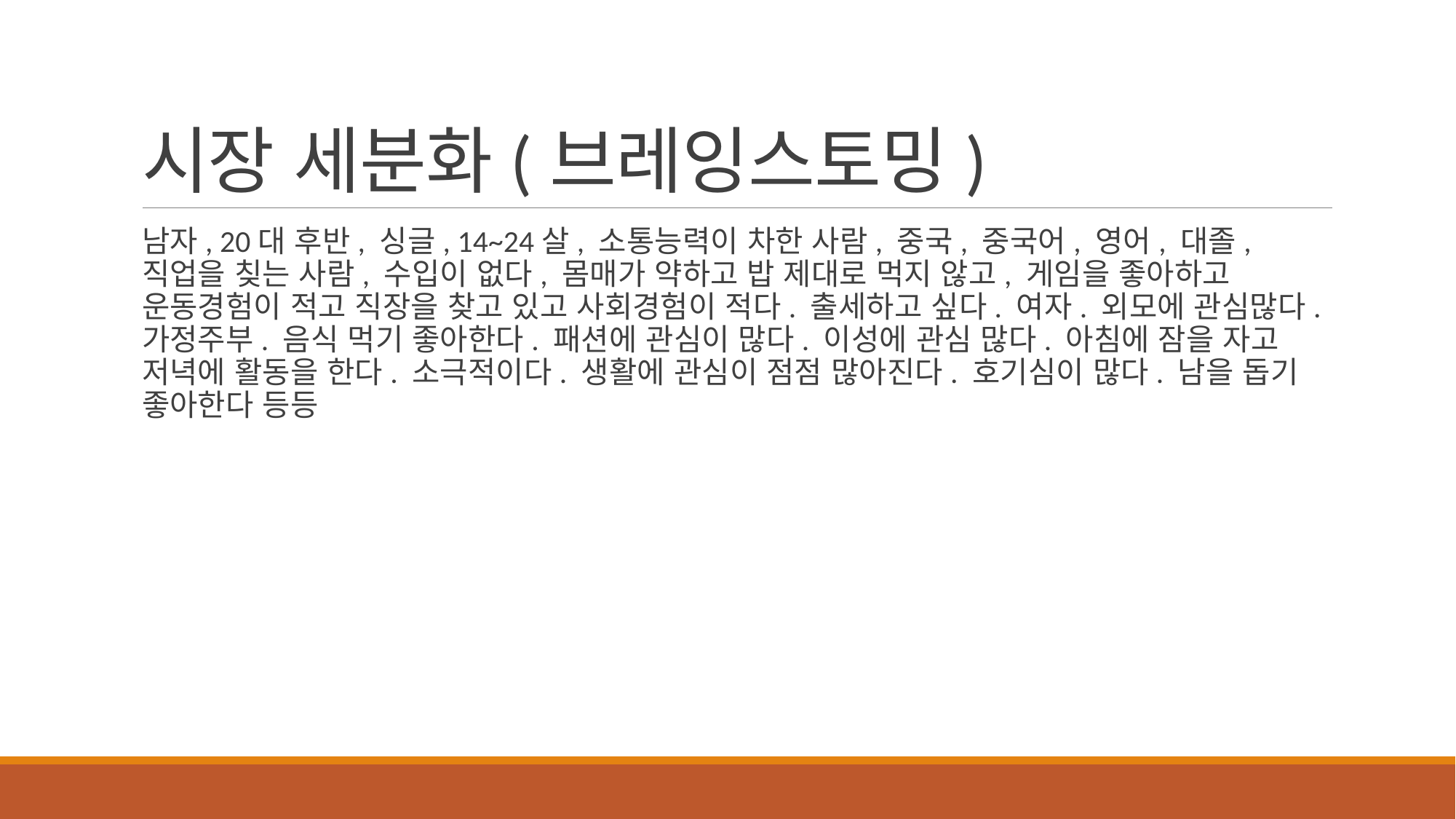

# 시장 세분화(브레잉스토밍)
남자, 20대 후반, 싱글, 14~24살, 소통능력이 차한 사람, 중국, 중국어, 영어, 대졸, 직업을 칮는 사람, 수입이 없다, 몸매가 약하고 밥 제대로 먹지 않고, 게임을 좋아하고 운동경험이 적고 직장을 찾고 있고 사회경험이 적다. 출세하고 싶다. 여자. 외모에 관심많다. 가정주부. 음식 먹기 좋아한다. 패션에 관심이 많다. 이성에 관심 많다. 아침에 잠을 자고 저녁에 활동을 한다. 소극적이다. 생활에 관심이 점점 많아진다. 호기심이 많다. 남을 돕기 좋아한다 등등